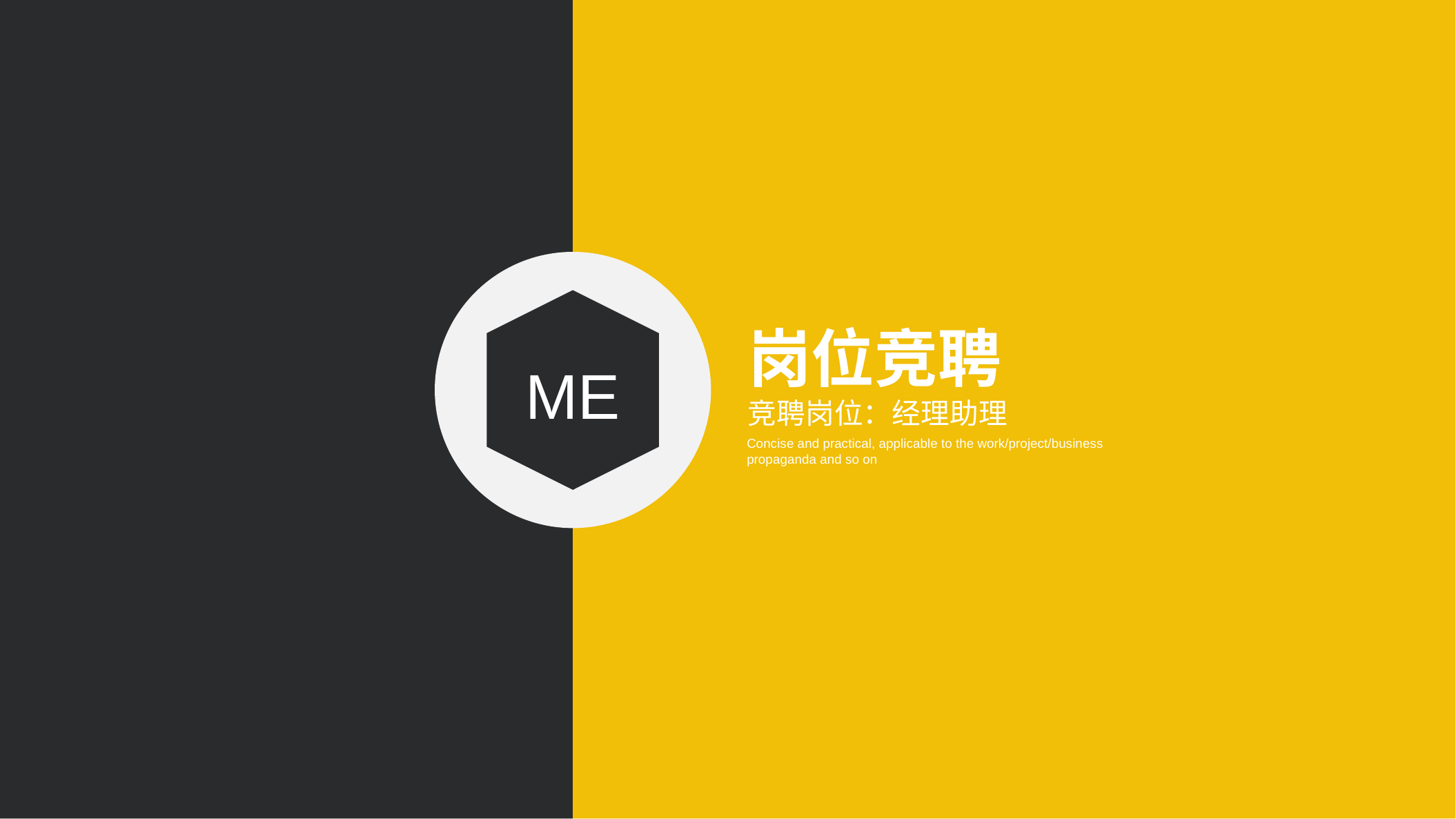

岗位竞聘
ME
竞聘岗位：经理助理
Concise and practical, applicable to the work/project/business propaganda and so on